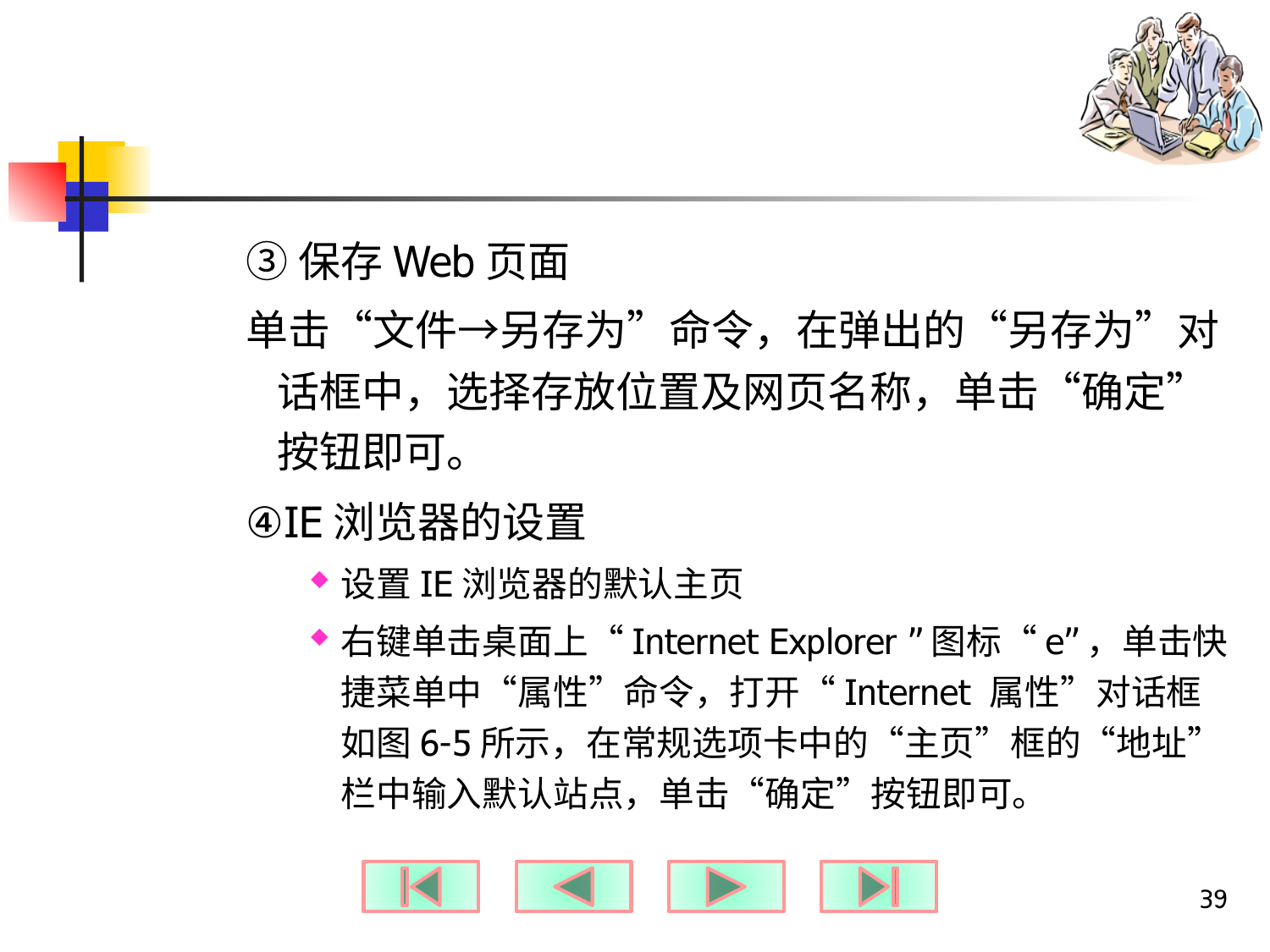

#
③保存Web页面
单击“文件→另存为”命令，在弹出的“另存为”对话框中，选择存放位置及网页名称，单击“确定”按钮即可。
④IE浏览器的设置
设置IE浏览器的默认主页
右键单击桌面上“Internet Explorer ”图标“e”，单击快捷菜单中“属性”命令，打开“Internet 属性”对话框如图6-5所示，在常规选项卡中的“主页”框的“地址”栏中输入默认站点，单击“确定”按钮即可。

39